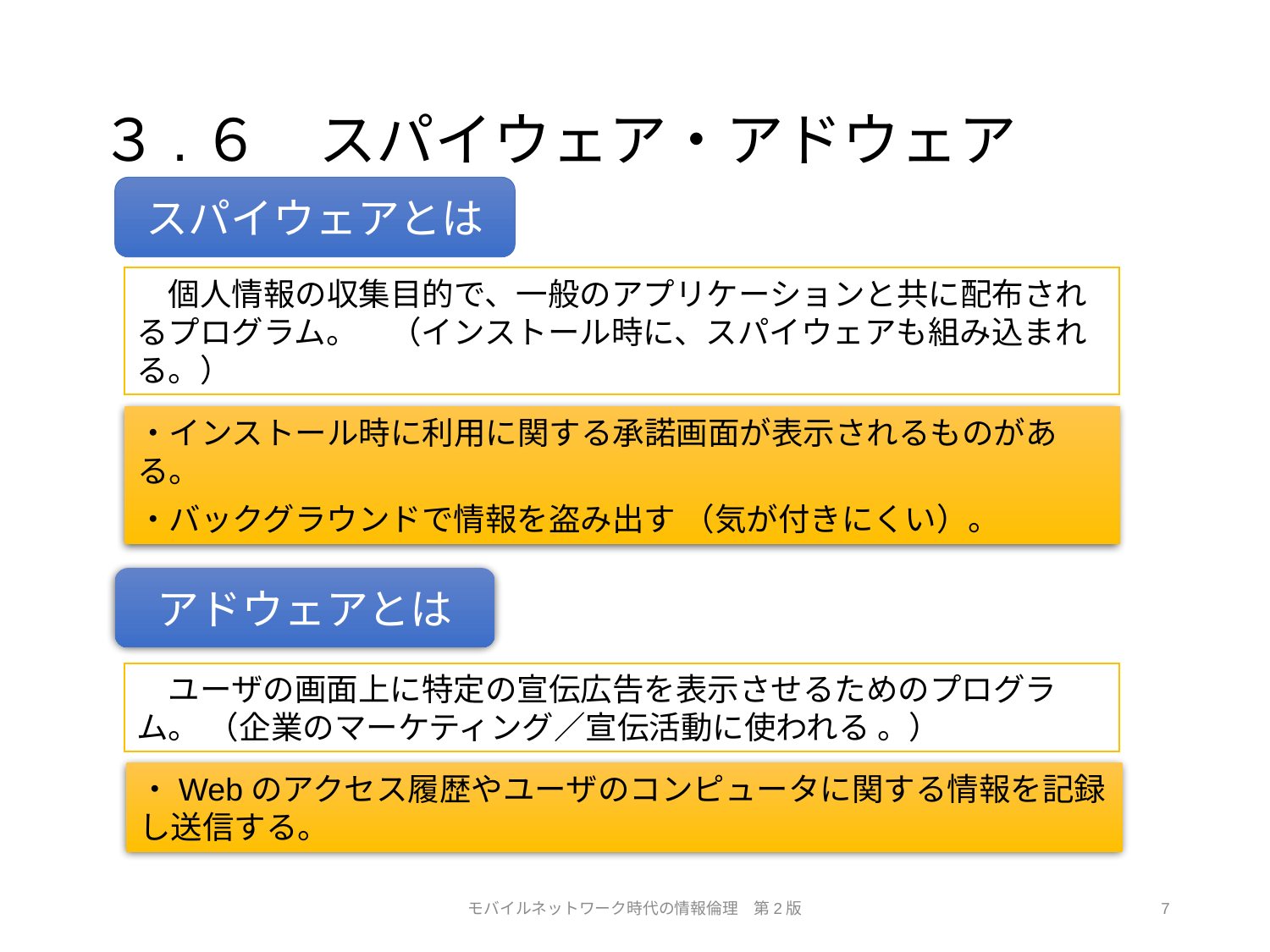

# ３.６　スパイウェア・アドウェア
スパイウェアとは
　個人情報の収集目的で、一般のアプリケーションと共に配布されるプログラム。　（インストール時に、スパイウェアも組み込まれる。）
・インストール時に利用に関する承諾画面が表示されるものがある。
・バックグラウンドで情報を盗み出す （気が付きにくい）。
アドウェアとは
　ユーザの画面上に特定の宣伝広告を表示させるためのプログラム。 （企業のマーケティング／宣伝活動に使われる 。）
・Webのアクセス履歴やユーザのコンピュータに関する情報を記録し送信する。
モバイルネットワーク時代の情報倫理　第2版
7